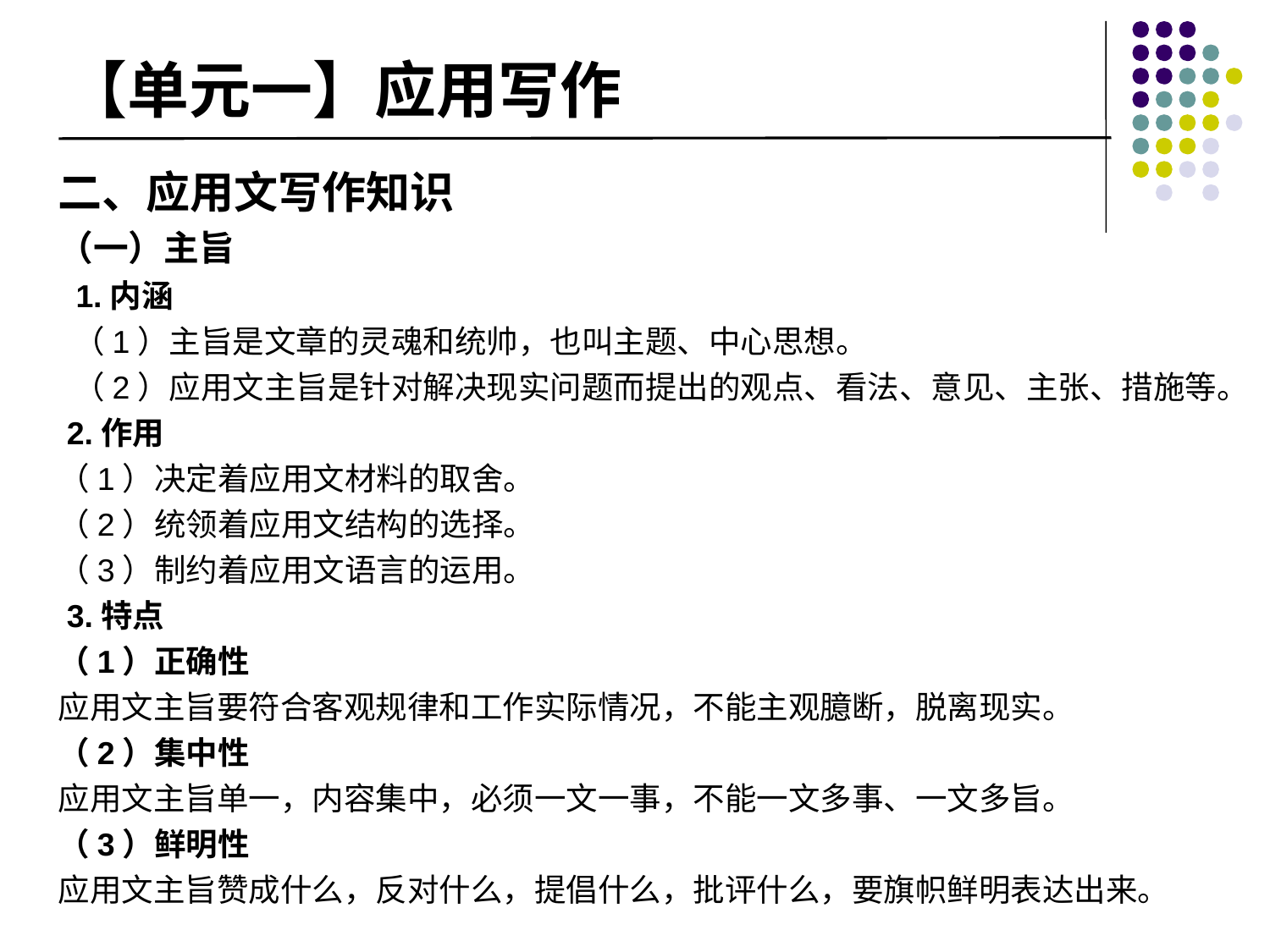

# 【单元一】应用写作
二、应用文写作知识
（一）主旨
  1.内涵
 （1）主旨是文章的灵魂和统帅，也叫主题、中心思想。
 （2）应用文主旨是针对解决现实问题而提出的观点、看法、意见、主张、措施等。
 2.作用
（1）决定着应用文材料的取舍。
（2）统领着应用文结构的选择。
（3）制约着应用文语言的运用。
 3.特点
（1）正确性
应用文主旨要符合客观规律和工作实际情况，不能主观臆断，脱离现实。
（2）集中性
应用文主旨单一，内容集中，必须一文一事，不能一文多事、一文多旨。
（3）鲜明性
应用文主旨赞成什么，反对什么，提倡什么，批评什么，要旗帜鲜明表达出来。